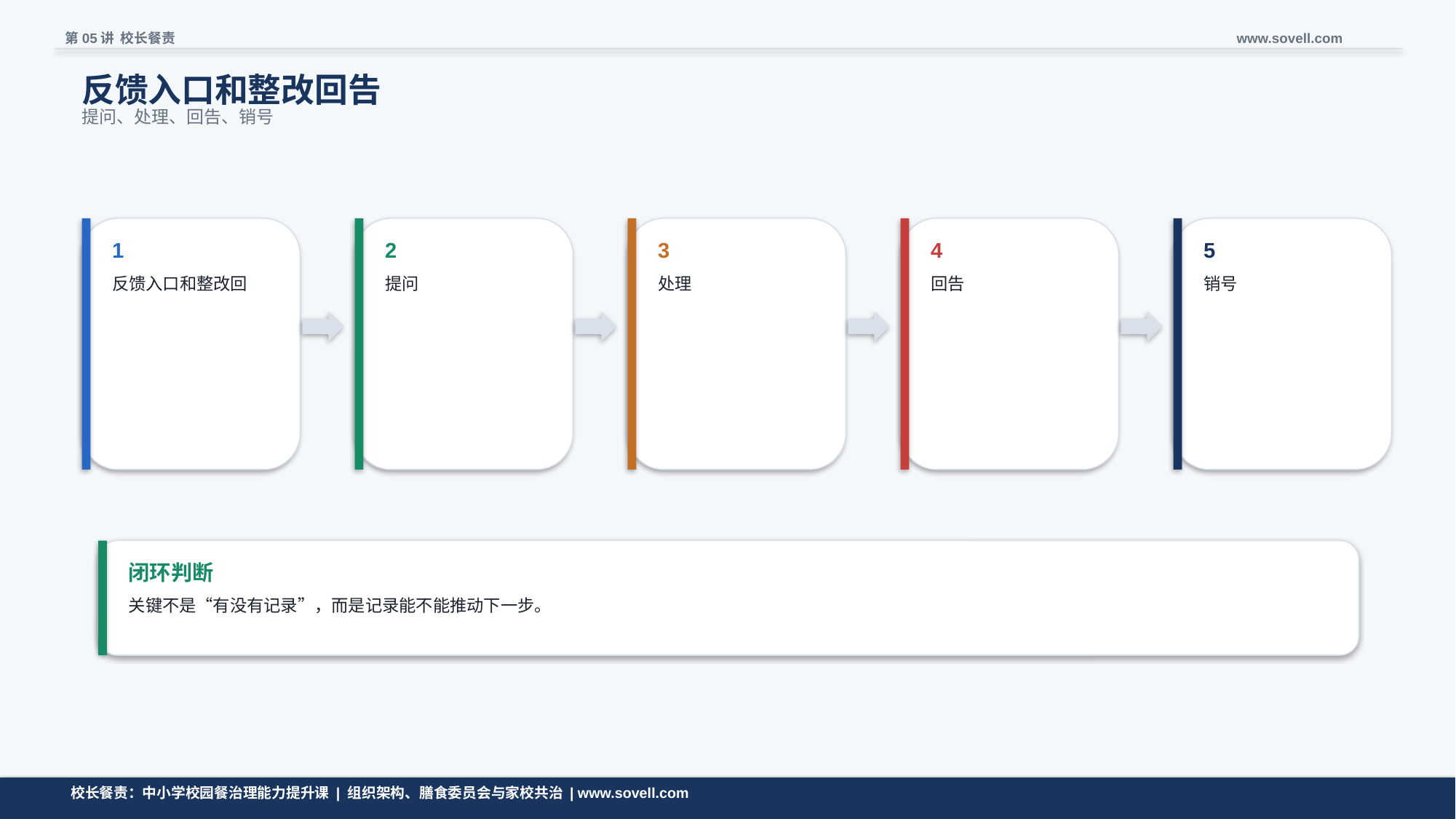

第05讲  校长餐责
www.sovell.com

反馈入口和整改回告
提问、处理、回告、销号

1
2
3
4
5
反馈入口和整改回
提问
处理
回告
销号

闭环判断
关键不是“有没有记录”，而是记录能不能推动下一步。

流程页要让校长看见闭环，而不是看见一堆名词。
校长餐责：中小学校园餐治理能力提升课 | 组织架构、膳食委员会与家校共治 | www.sovell.com